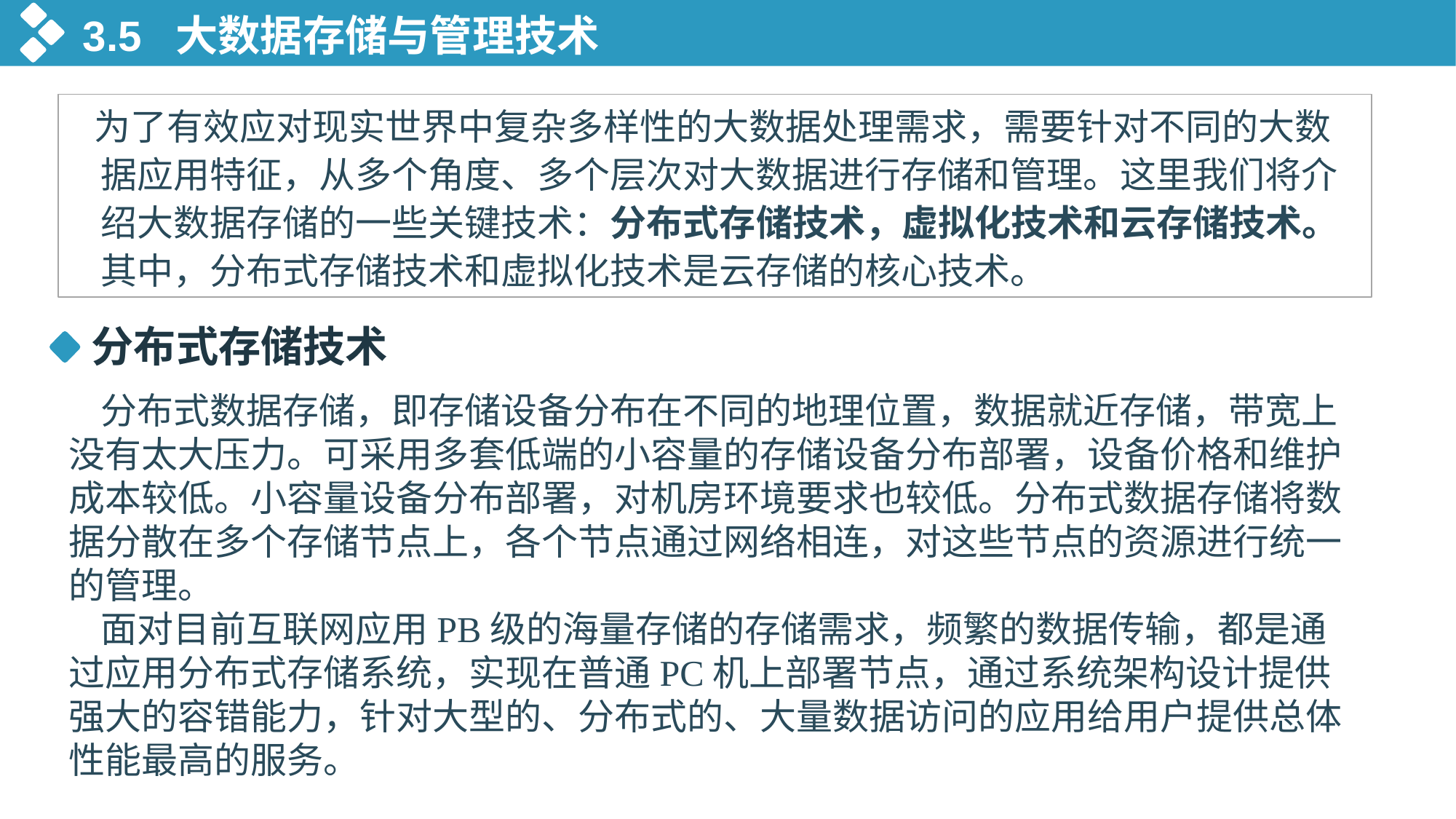

3.5  大数据存储与管理技术
  为了有效应对现实世界中复杂多样性的大数据处理需求，需要针对不同的大数据应用特征，从多个角度、多个层次对大数据进行存储和管理。这里我们将介绍大数据存储的一些关键技术：分布式存储技术，虚拟化技术和云存储技术。其中，分布式存储技术和虚拟化技术是云存储的核心技术。
分布式存储技术

分布式数据存储，即存储设备分布在不同的地理位置，数据就近存储，带宽上没有太大压力。可采用多套低端的小容量的存储设备分布部署，设备价格和维护成本较低。小容量设备分布部署，对机房环境要求也较低。分布式数据存储将数据分散在多个存储节点上，各个节点通过网络相连，对这些节点的资源进行统一的管理。
面对目前互联网应用PB级的海量存储的存储需求，频繁的数据传输，都是通过应用分布式存储系统，实现在普通PC机上部署节点，通过系统架构设计提供强大的容错能力，针对大型的、分布式的、大量数据访问的应用给用户提供总体性能最高的服务。